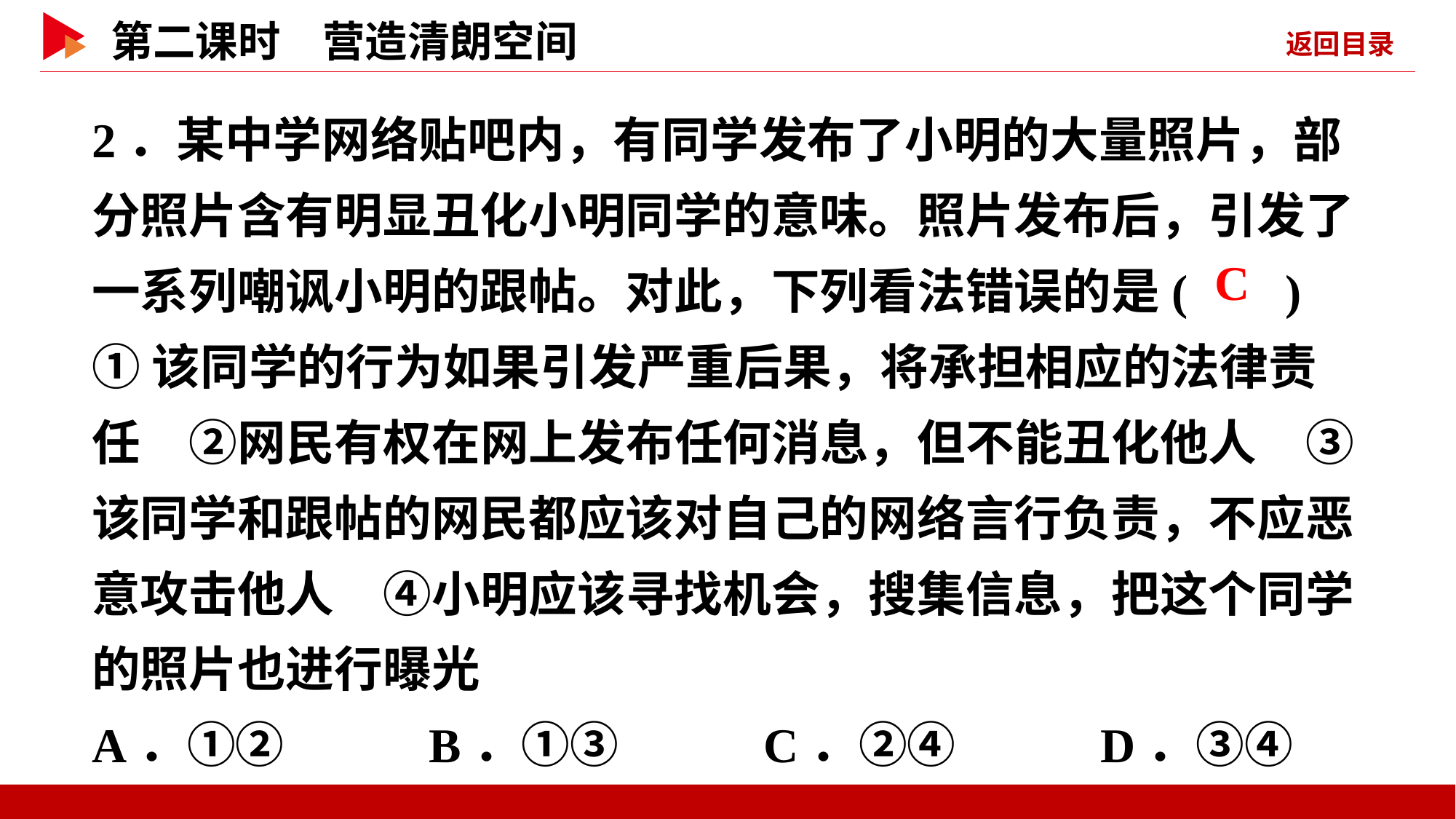

2．某中学网络贴吧内，有同学发布了小明的大量照片，部分照片含有明显丑化小明同学的意味。照片发布后，引发了一系列嘲讽小明的跟帖。对此，下列看法错误的是(        )
①该同学的行为如果引发严重后果，将承担相应的法律责任　②网民有权在网上发布任何消息，但不能丑化他人　③该同学和跟帖的网民都应该对自己的网络言行负责，不应恶意攻击他人　④小明应该寻找机会，搜集信息，把这个同学的照片也进行曝光
A．①②            B．①③            C．②④            D．③④
   C